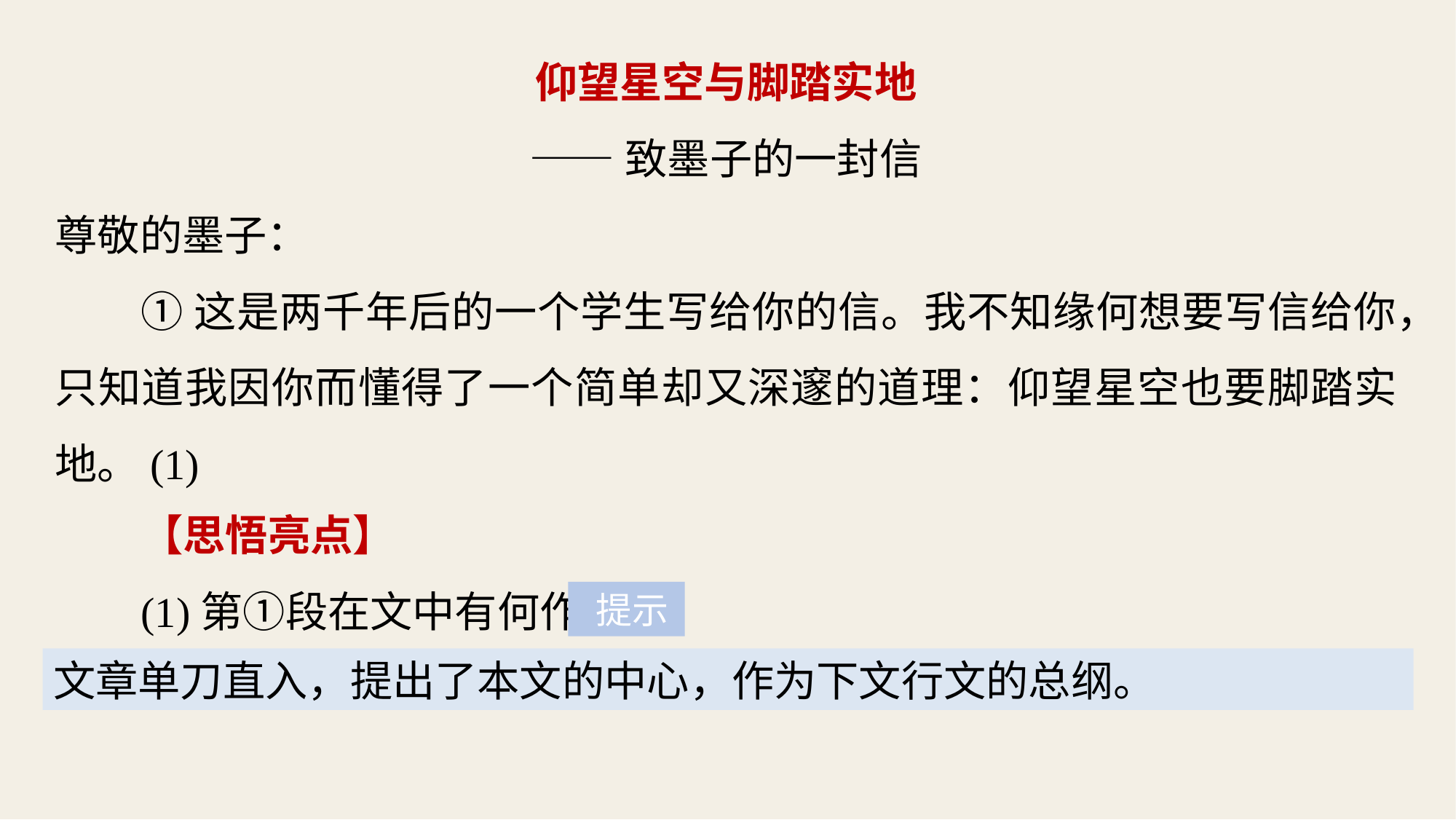

仰望星空与脚踏实地
——致墨子的一封信
尊敬的墨子：
①这是两千年后的一个学生写给你的信。我不知缘何想要写信给你，只知道我因你而懂得了一个简单却又深邃的道理：仰望星空也要脚踏实地。(1)
【思悟亮点】
(1)第①段在文中有何作用？
 提示
文章单刀直入，提出了本文的中心，作为下文行文的总纲。